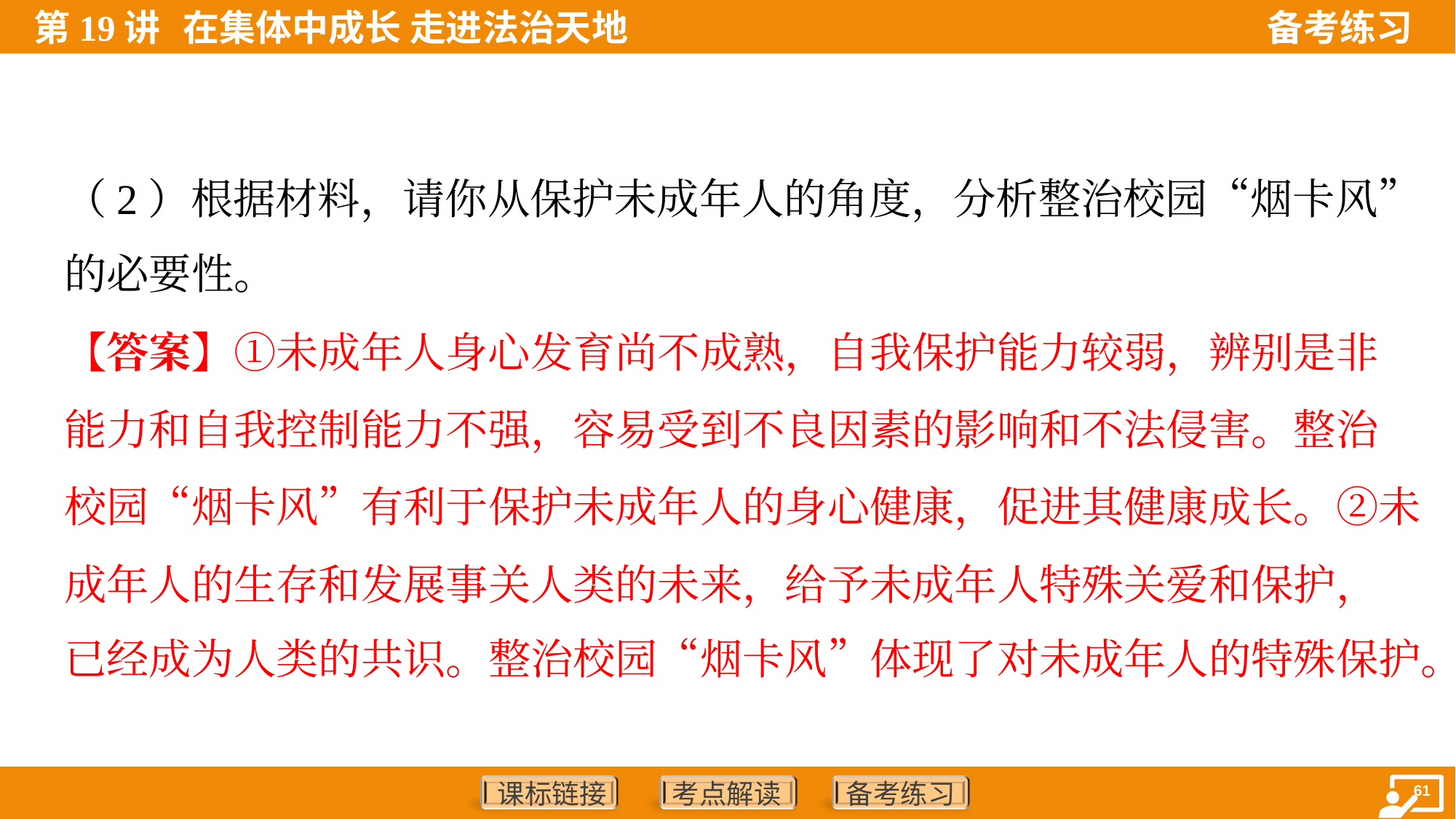

（2）根据材料，请你从保护未成年人的角度，分析整治校园“烟卡风”
的必要性。
【答案】①未成年人身心发育尚不成熟，自我保护能力较弱，辨别是非
能力和自我控制能力不强，容易受到不良因素的影响和不法侵害。整治
校园“烟卡风”有利于保护未成年人的身心健康，促进其健康成长。②未
成年人的生存和发展事关人类的未来，给予未成年人特殊关爱和保护，
已经成为人类的共识。整治校园“烟卡风”体现了对未成年人的特殊保护。